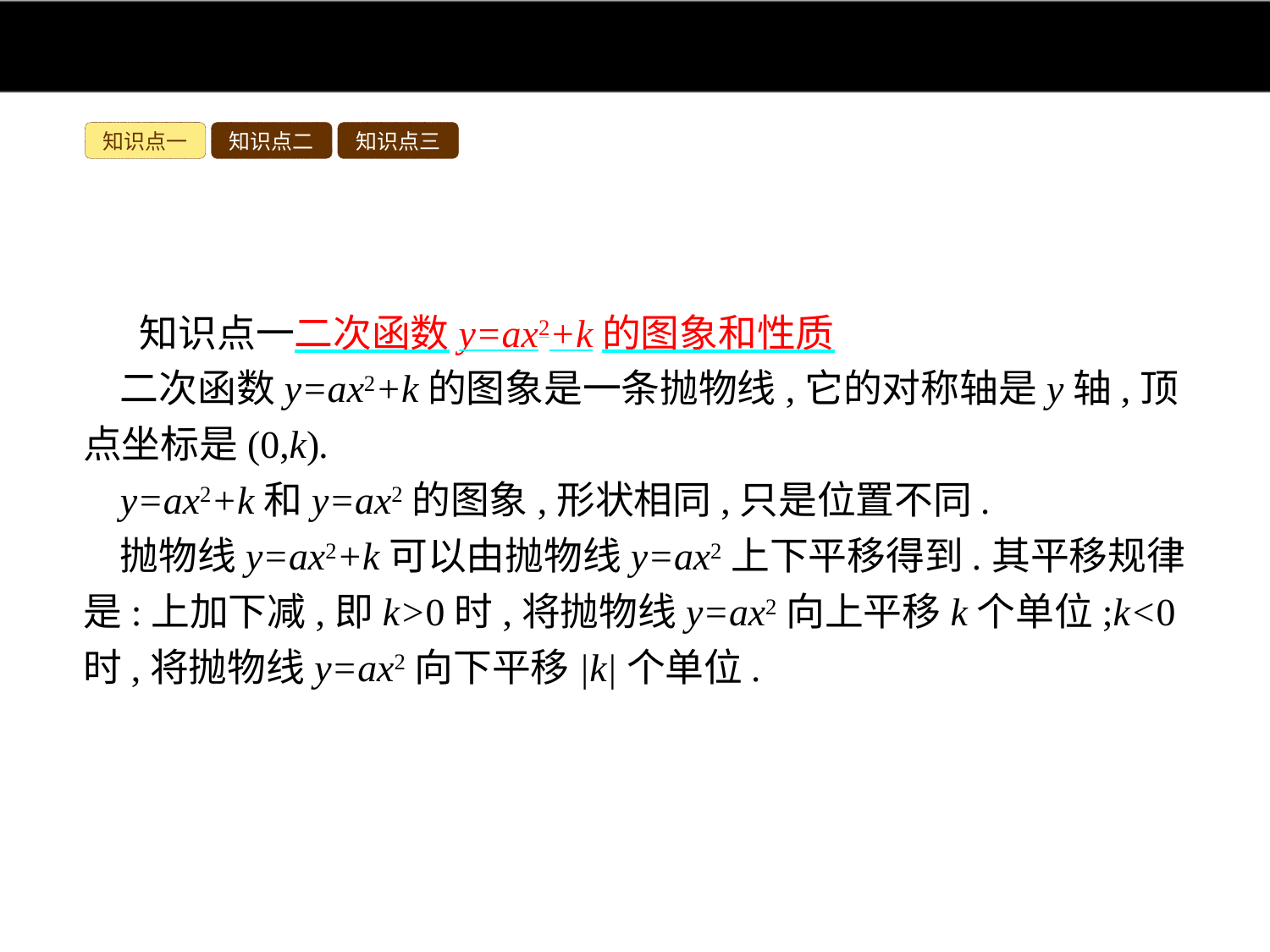

知识点一
知识点二
知识点三
知识点一二次函数y=ax2+k的图象和性质
二次函数y=ax2+k的图象是一条抛物线,它的对称轴是y轴,顶点坐标是(0,k).
y=ax2+k和y=ax2的图象,形状相同,只是位置不同.
抛物线y=ax2+k可以由抛物线y=ax2上下平移得到.其平移规律是:上加下减,即k>0时,将抛物线y=ax2向上平移k个单位;k<0时,将抛物线y=ax2向下平移|k|个单位.